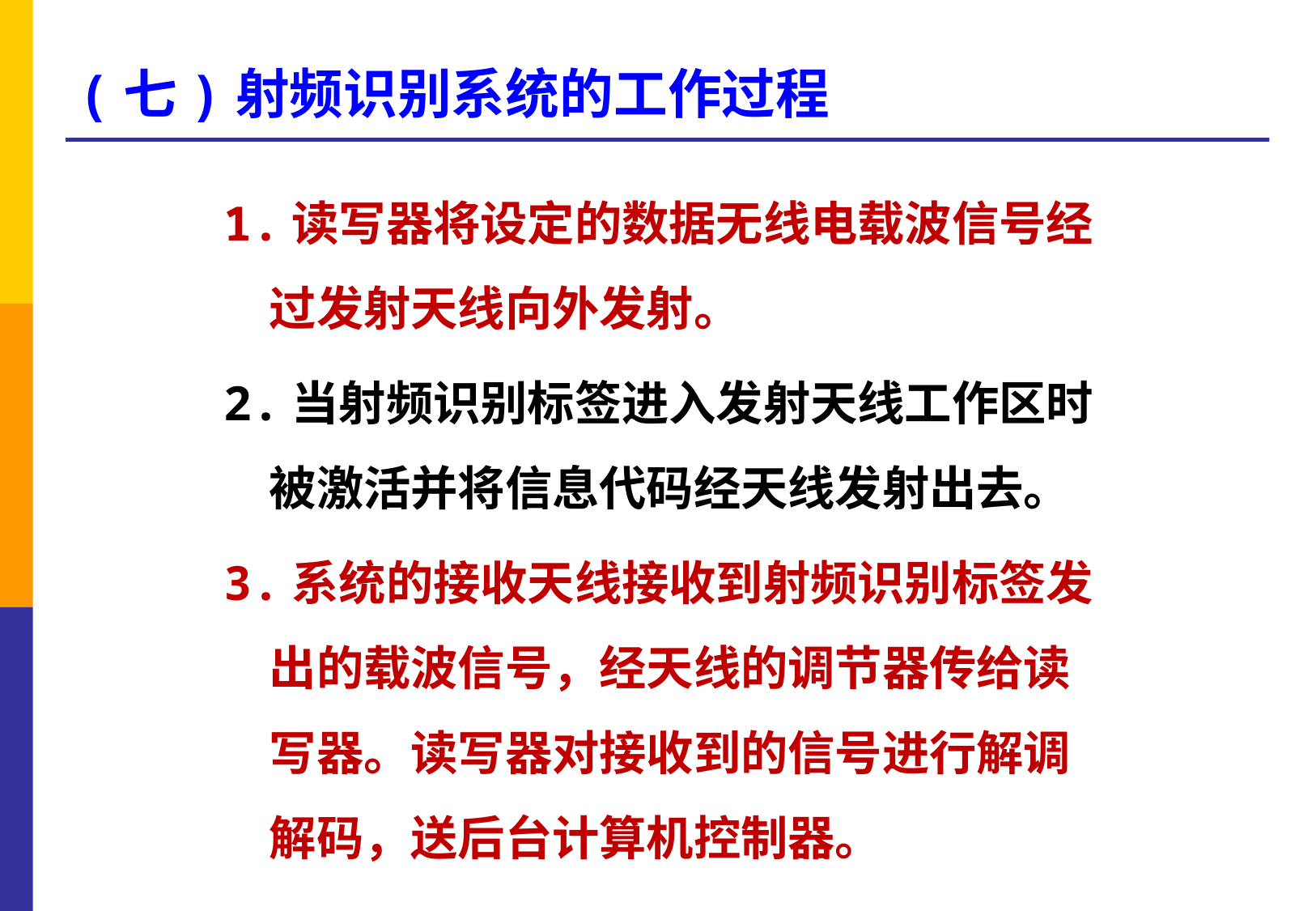

# (七)射频识别系统的工作过程
1.读写器将设定的数据无线电载波信号经过发射天线向外发射。
2.当射频识别标签进入发射天线工作区时被激活并将信息代码经天线发射出去。
3.系统的接收天线接收到射频识别标签发出的载波信号，经天线的调节器传给读写器。读写器对接收到的信号进行解调解码，送后台计算机控制器。